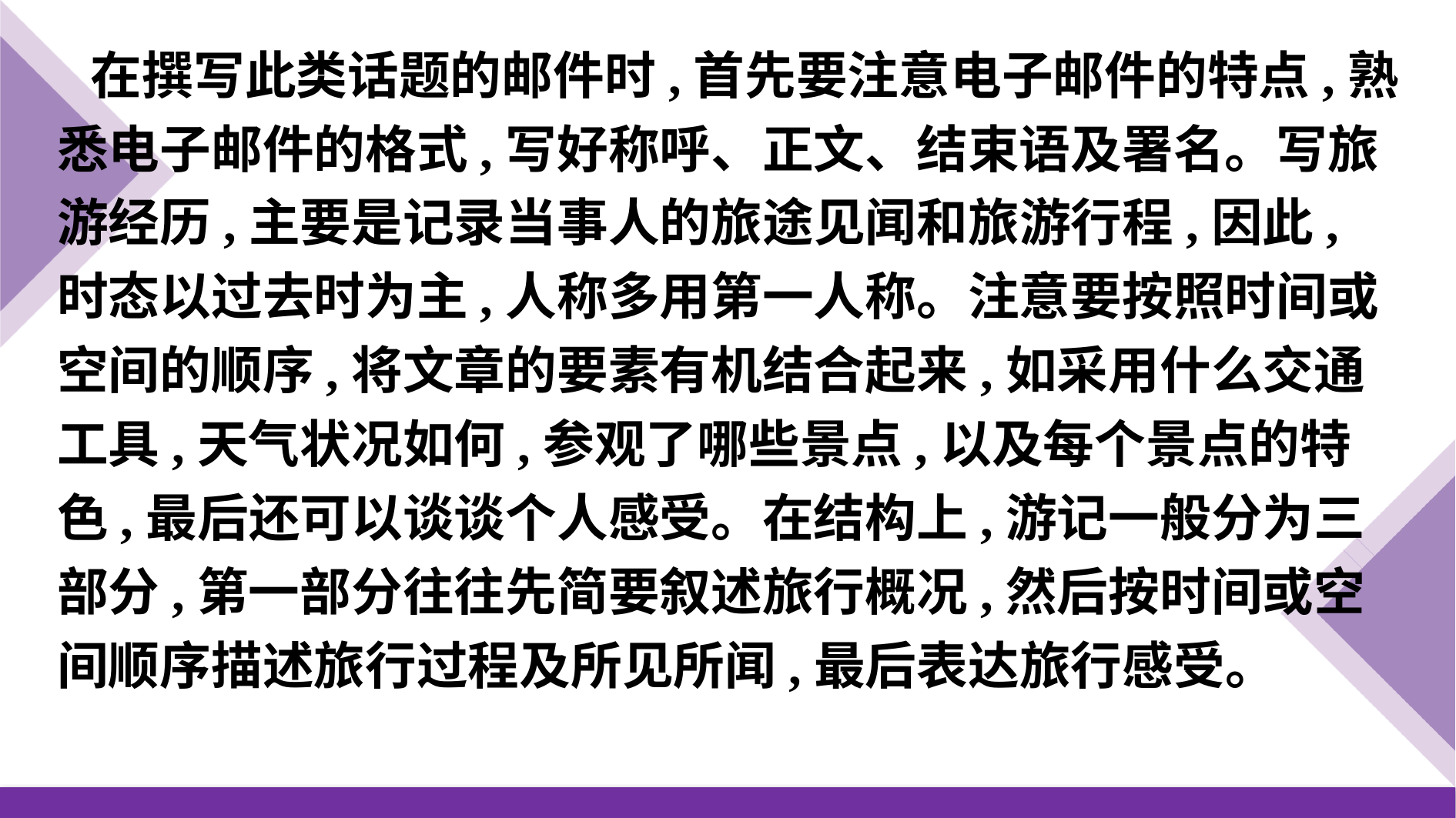

在撰写此类话题的邮件时,首先要注意电子邮件的特点,熟悉电子邮件的格式,写好称呼、正文、结束语及署名。写旅游经历,主要是记录当事人的旅途见闻和旅游行程,因此,时态以过去时为主,人称多用第一人称。注意要按照时间或空间的顺序,将文章的要素有机结合起来,如采用什么交通工具,天气状况如何,参观了哪些景点,以及每个景点的特色,最后还可以谈谈个人感受。在结构上,游记一般分为三部分,第一部分往往先简要叙述旅行概况,然后按时间或空间顺序描述旅行过程及所见所闻,最后表达旅行感受。